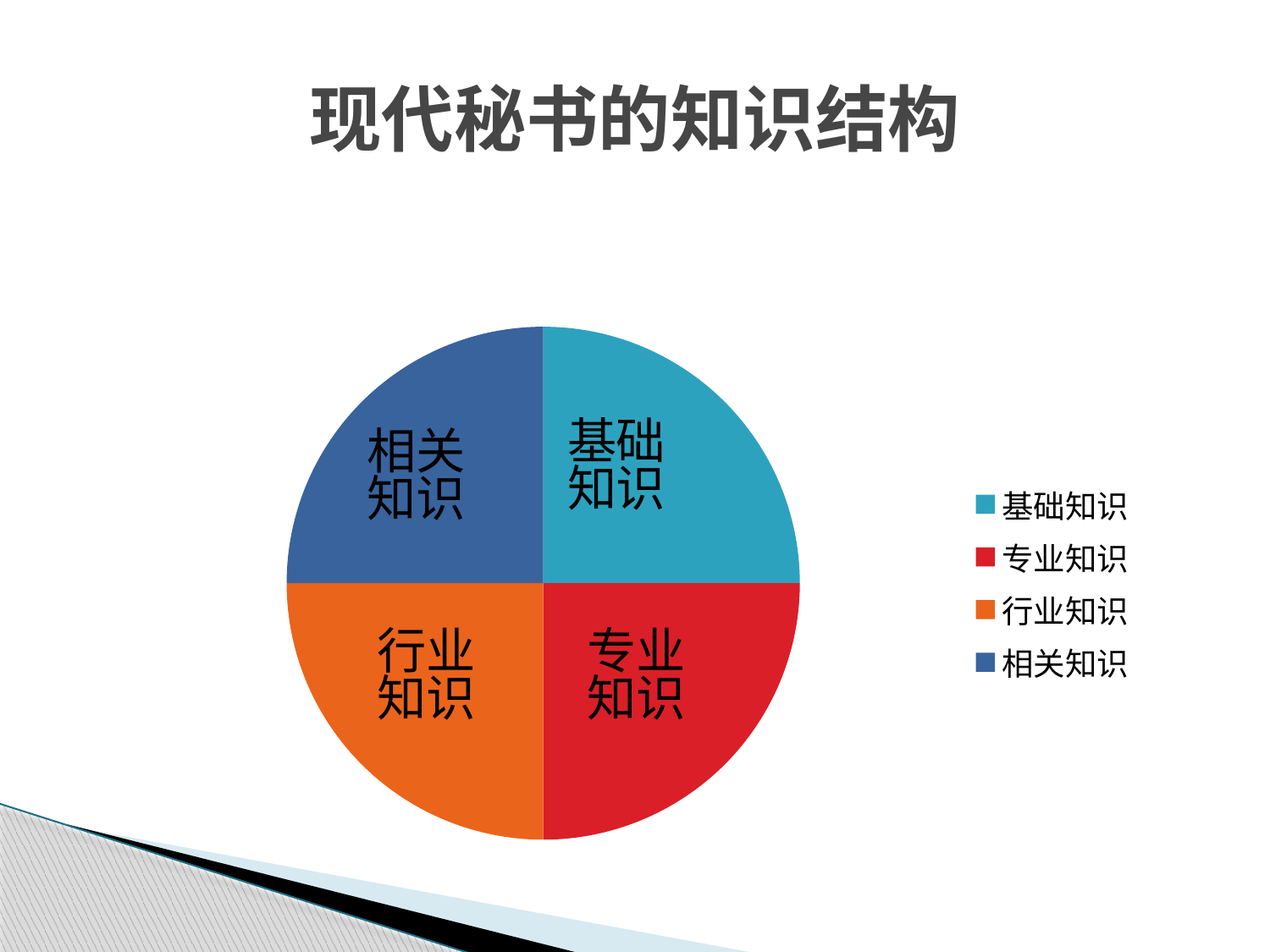

# 现代秘书的知识结构

### Chart

| Category | 销售额 |
|---|---|
| 基础知识 | 2.5 |
| 专业知识 | 2.5 |
| 行业知识 | 2.5 |
| 相关知识 | 2.5 |